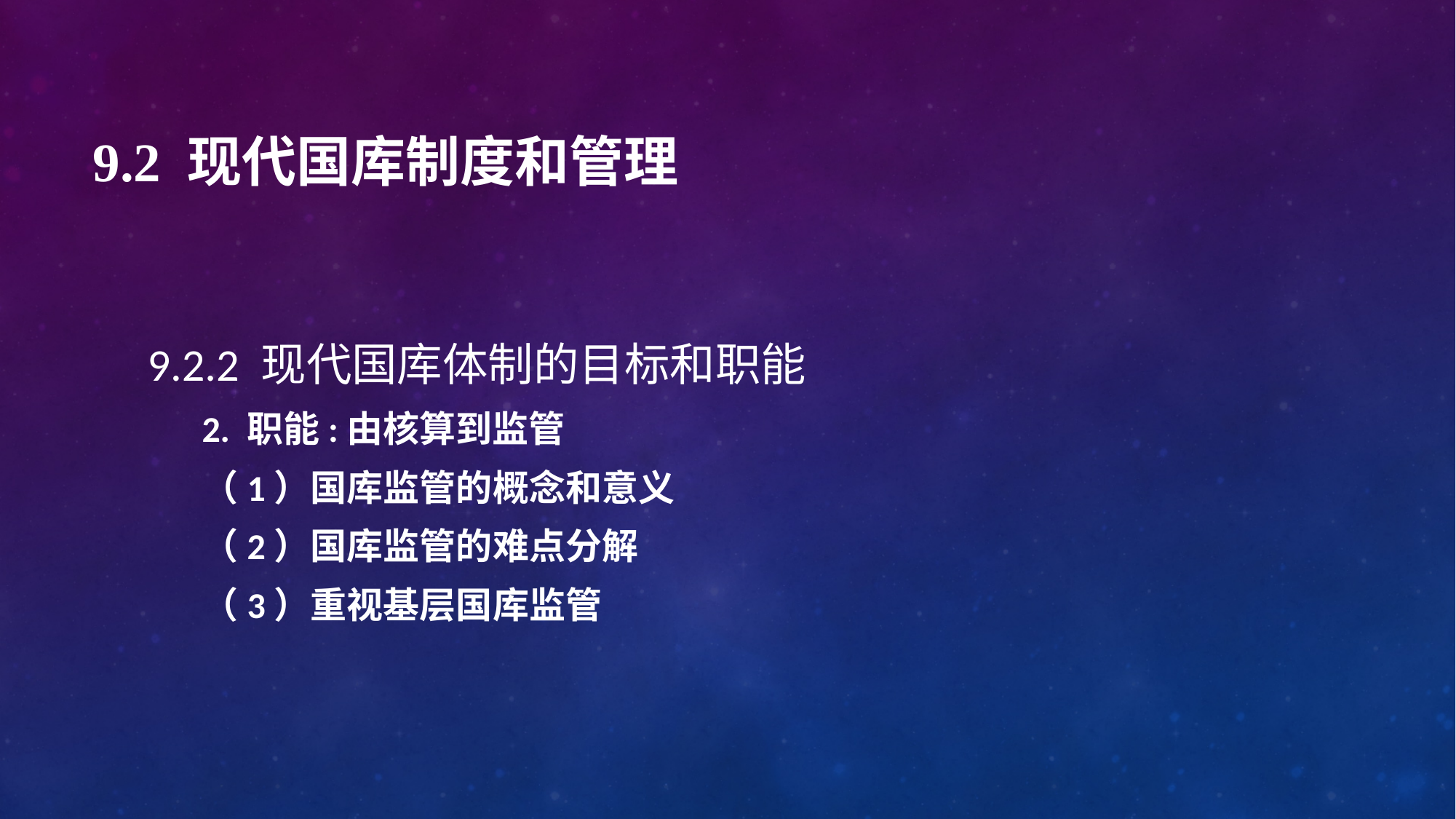

# 9.2 现代国库制度和管理
9.2.2 现代国库体制的目标和职能
2. 职能:由核算到监管
（1）国库监管的概念和意义
（2）国库监管的难点分解
（3）重视基层国库监管